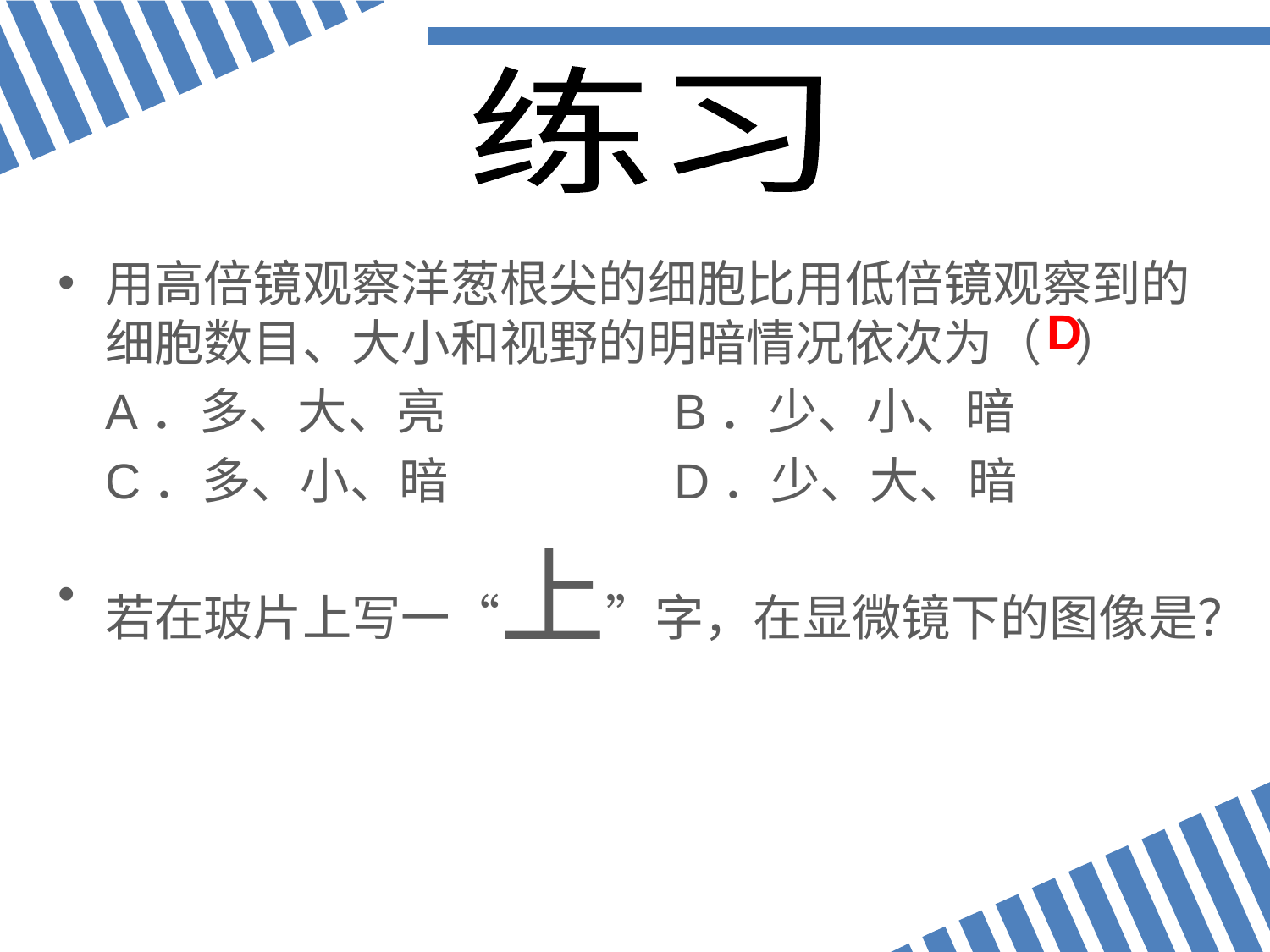

练习
用高倍镜观察洋葱根尖的细胞比用低倍镜观察到的细胞数目、大小和视野的明暗情况依次为（   ）
A．多、大、亮	                B．少、小、暗
C．多、小、暗	                D．少、大、暗
若在玻片上写一“上”字，在显微镜下的图像是？

D